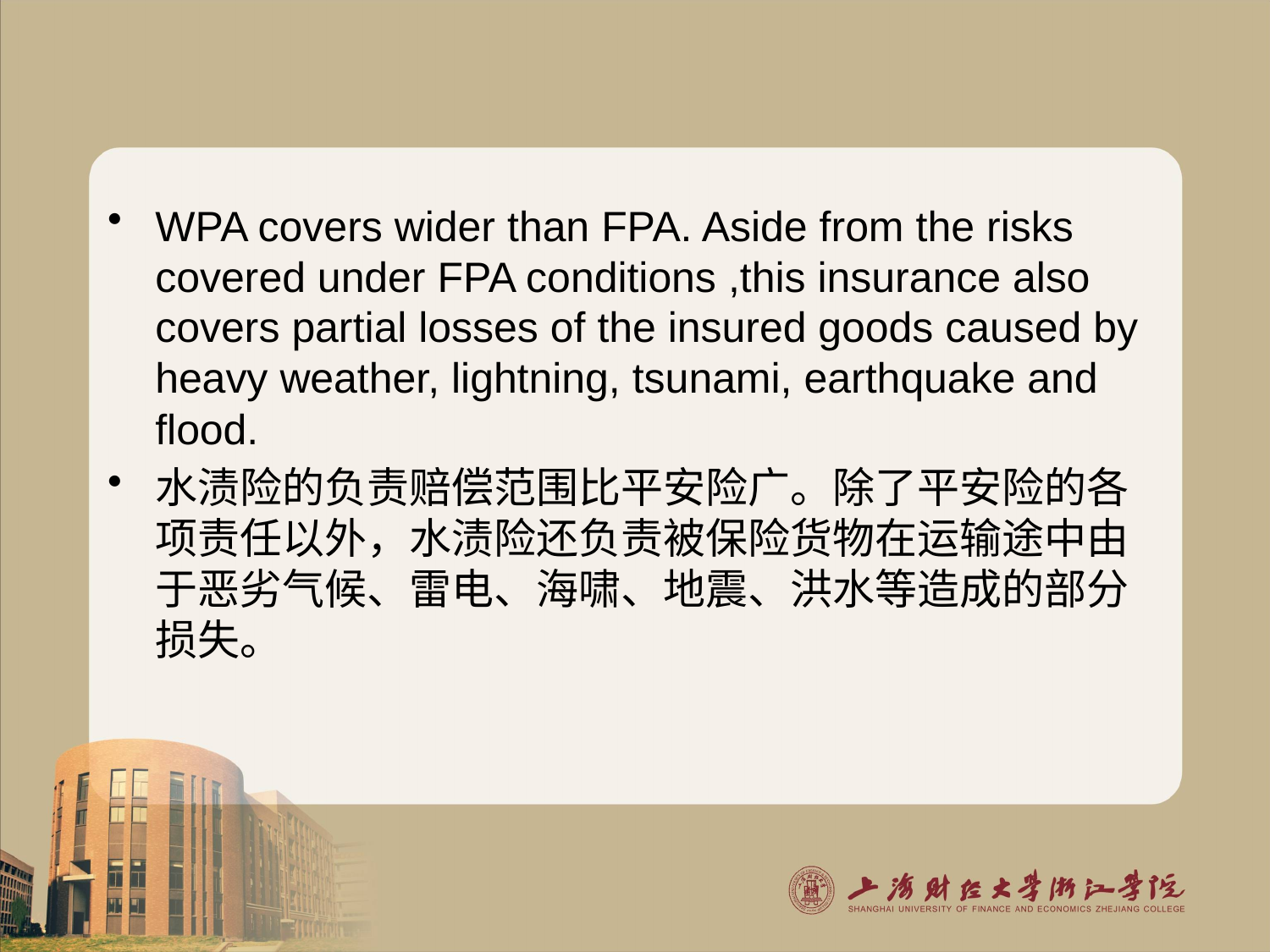

WPA covers wider than FPA. Aside from the risks covered under FPA conditions ,this insurance also covers partial losses of the insured goods caused by heavy weather, lightning, tsunami, earthquake and flood.
水渍险的负责赔偿范围比平安险广。除了平安险的各项责任以外，水渍险还负责被保险货物在运输途中由于恶劣气候、雷电、海啸、地震、洪水等造成的部分损失。